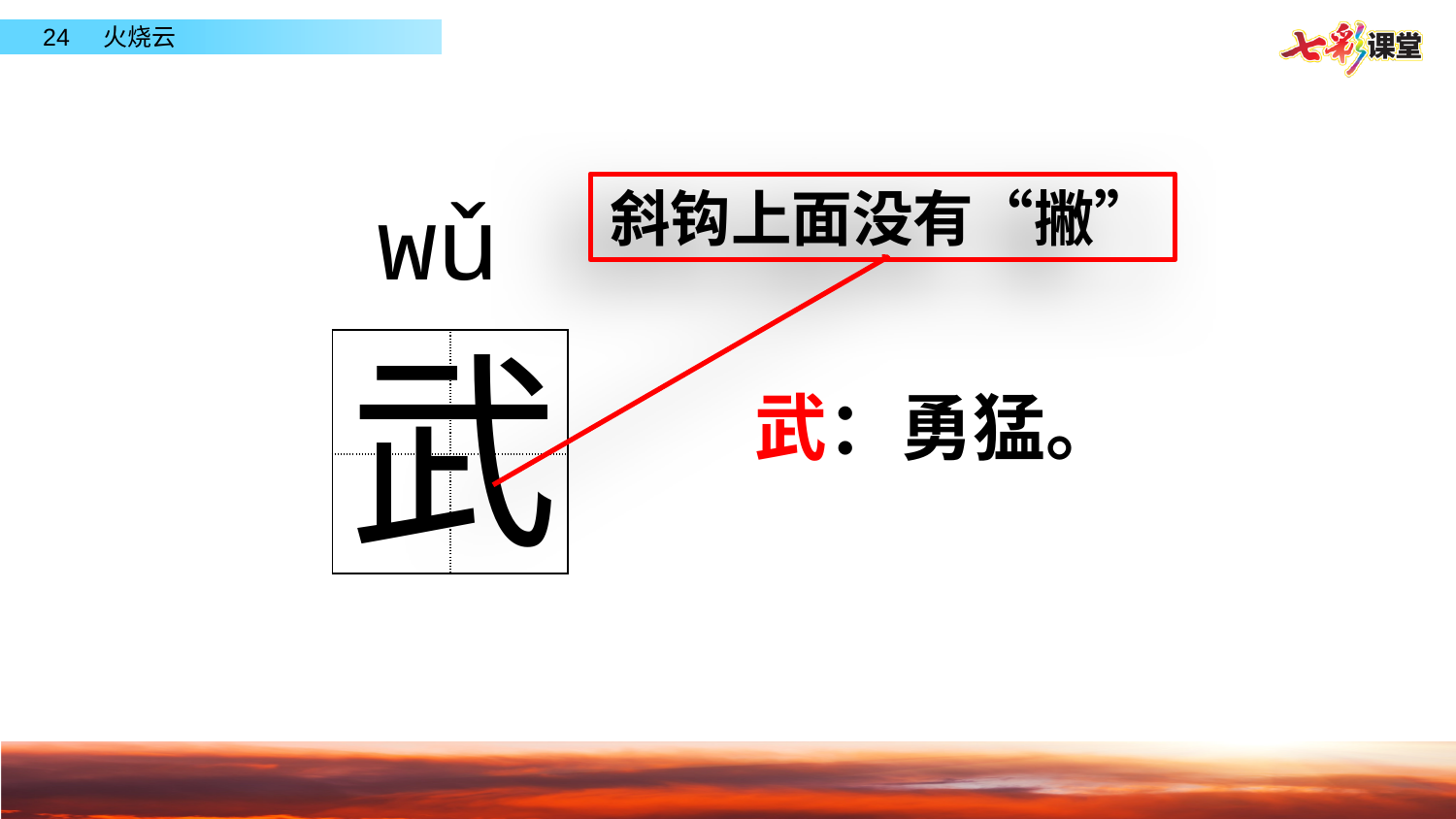

斜钩上面没有“撇”
wǔ
武
|  |  |
| --- | --- |
|  |  |
武：勇猛。